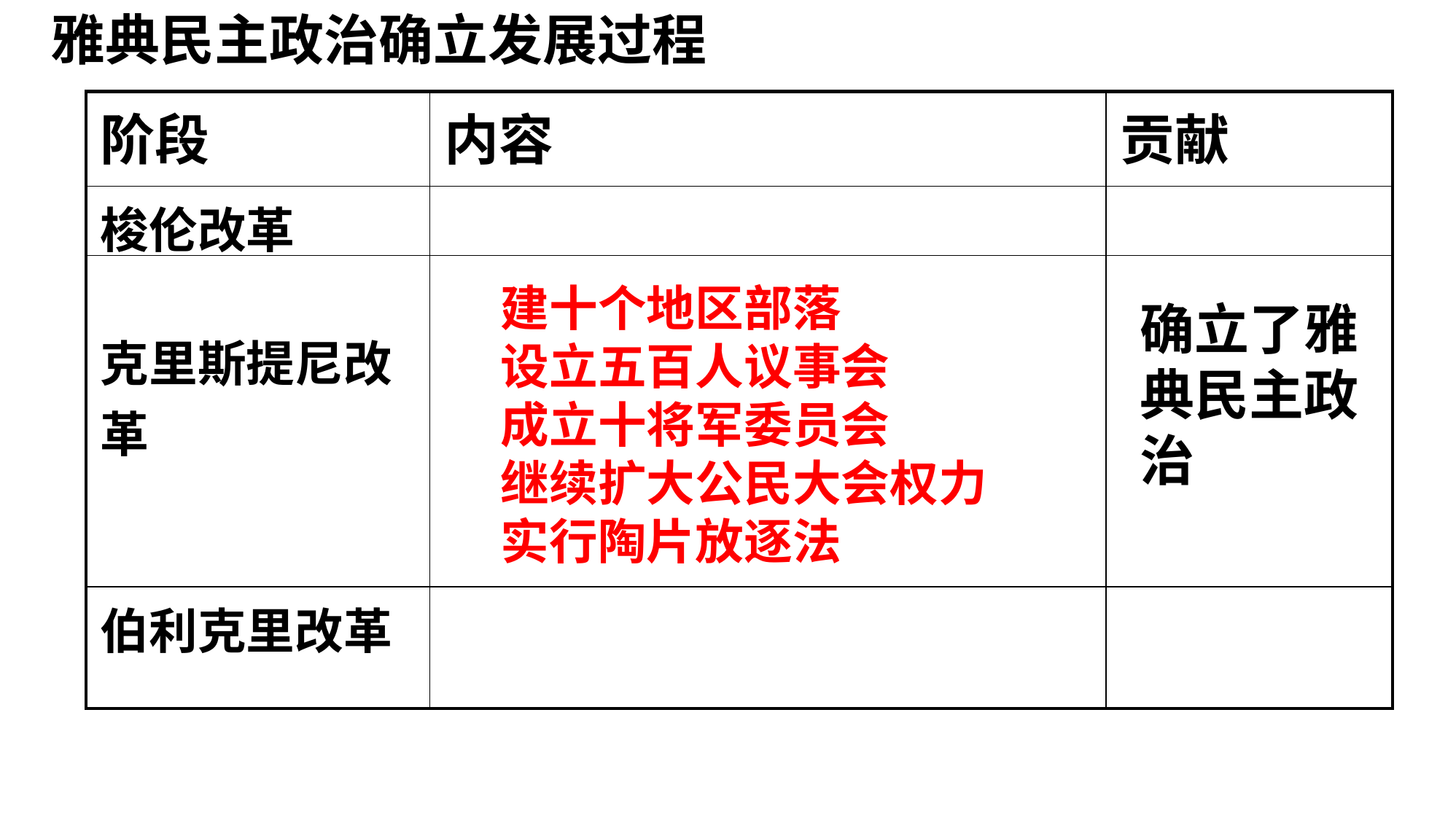

雅典民主政治确立发展过程
| 阶段 | 内容 | 贡献 |
| --- | --- | --- |
| 梭伦改革 |  |  |
| 克里斯提尼改革 |  |  |
| 伯利克里改革 |  |  |
建十个地区部落
设立五百人议事会
成立十将军委员会
继续扩大公民大会权力
实行陶片放逐法
确立了雅典民主政治